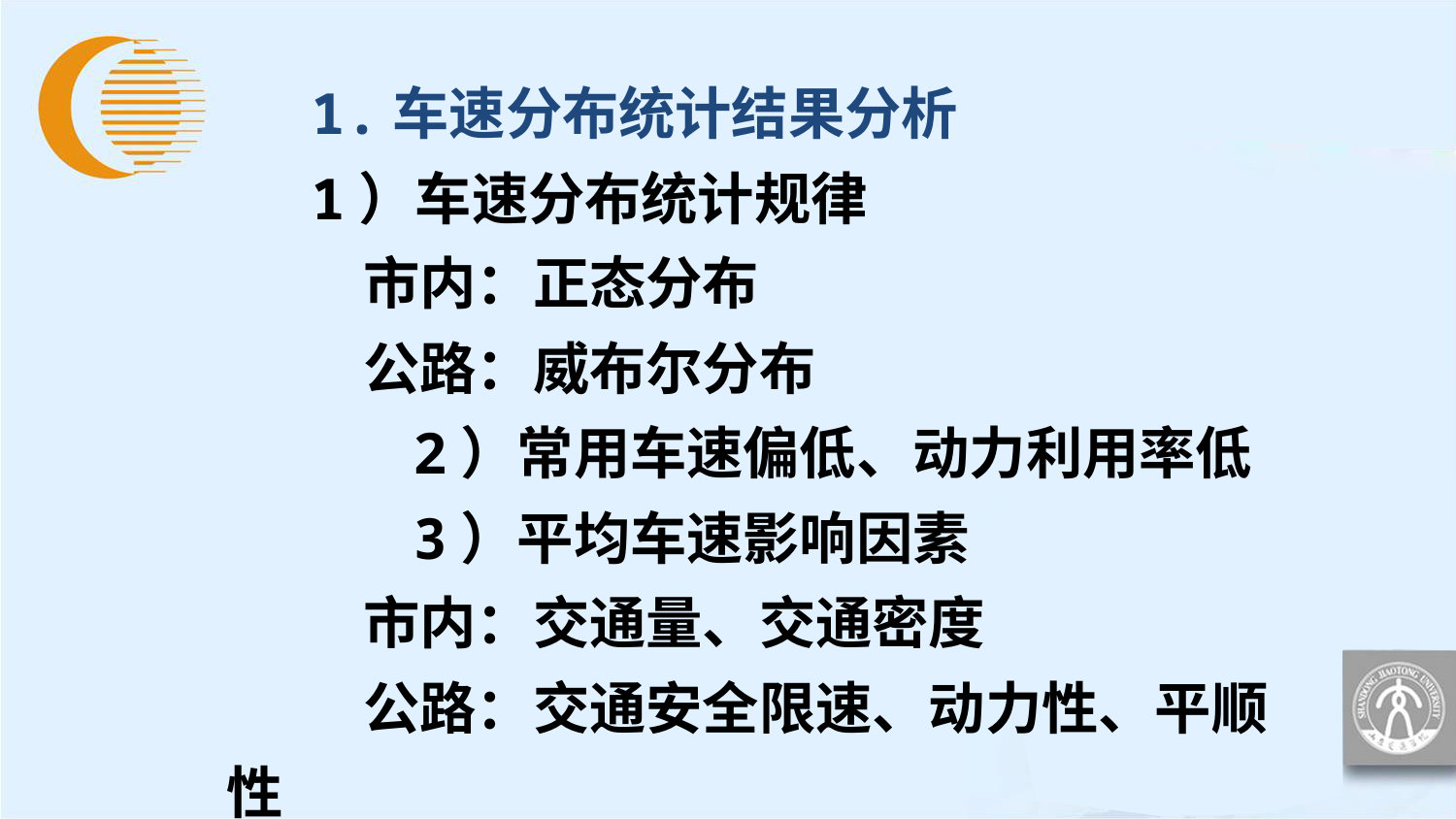

1.车速分布统计结果分析
1）车速分布统计规律
   市内：正态分布
   公路：威布尔分布
   2）常用车速偏低、动力利用率低
   3）平均车速影响因素
   市内：交通量、交通密度
   公路：交通安全限速、动力性、平顺性